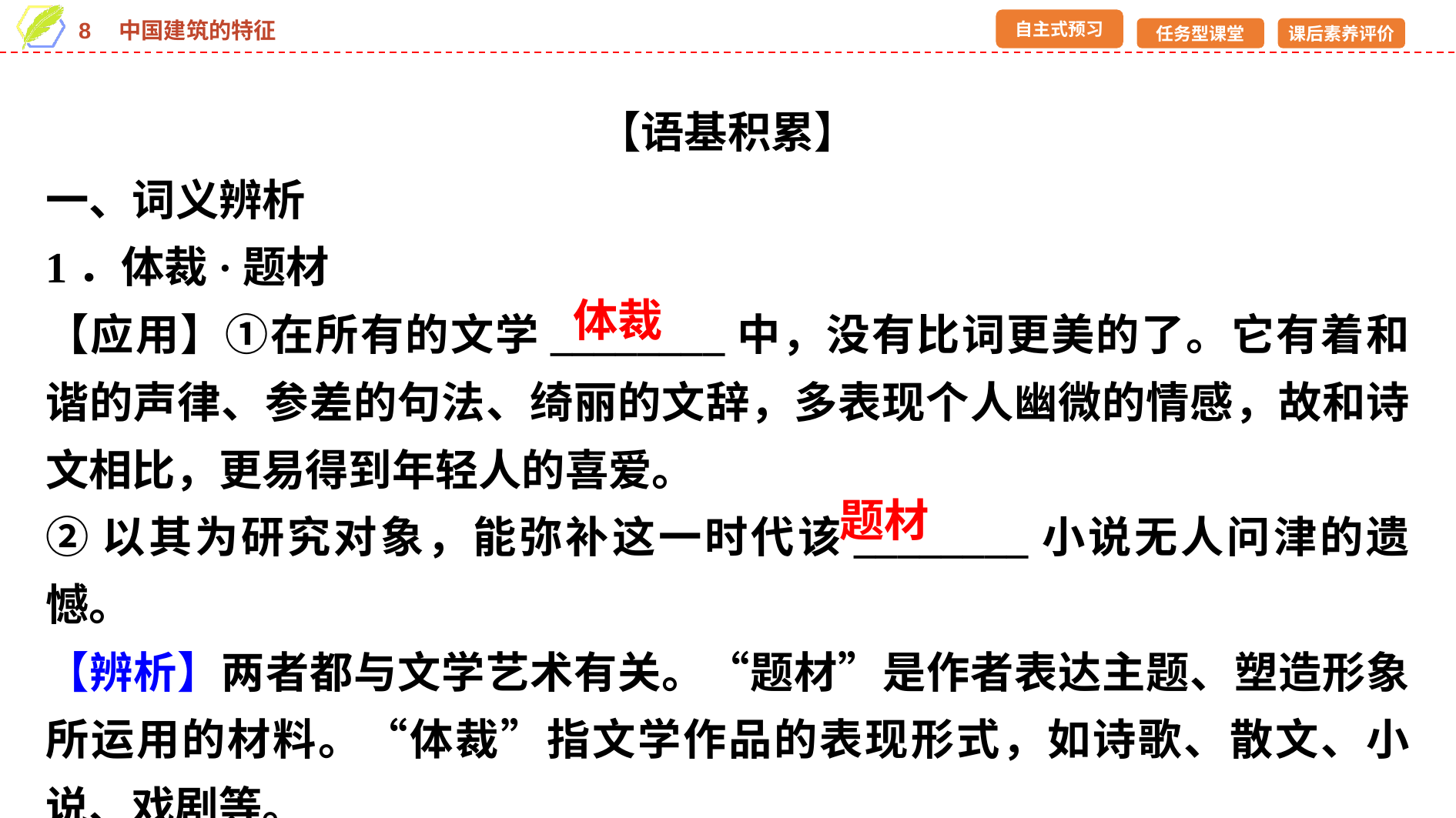

【语基积累】
一、词义辨析
1．体裁·题材
【应用】①在所有的文学________中，没有比词更美的了。它有着和谐的声律、参差的句法、绮丽的文辞，多表现个人幽微的情感，故和诗文相比，更易得到年轻人的喜爱。
②以其为研究对象，能弥补这一时代该________小说无人问津的遗憾。
【辨析】两者都与文学艺术有关。“题材”是作者表达主题、塑造形象所运用的材料。“体裁”指文学作品的表现形式，如诗歌、散文、小说、戏剧等。
体裁
题材